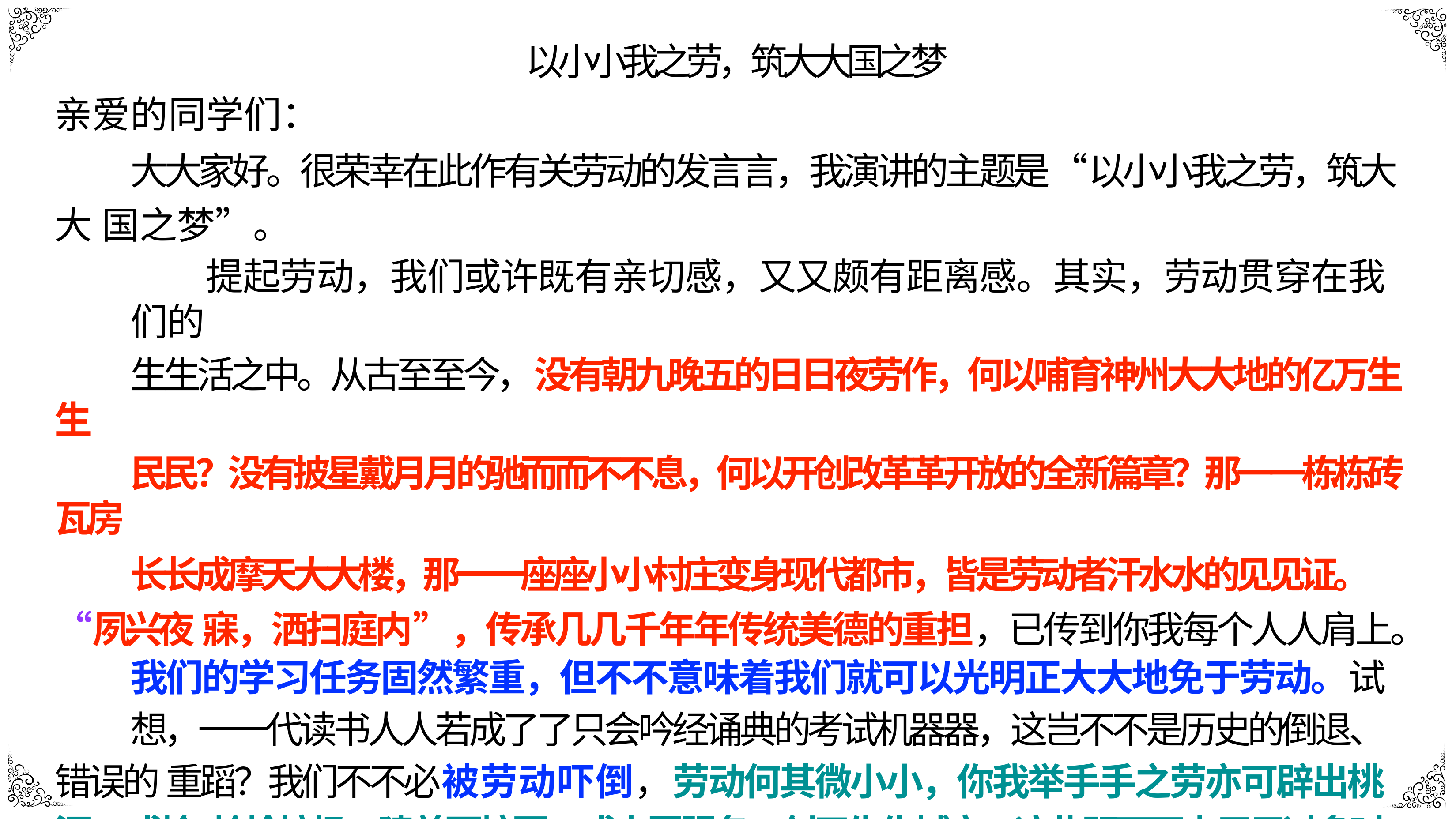

以⼩小我之劳，筑⼤大国之梦
亲爱的同学们：
⼤大家好。很荣幸在此作有关劳动的发⾔言，我演讲的主题是“以⼩小我之劳，筑⼤大  国之梦”。
提起劳动，我们或许既有亲切感，⼜又颇有距离感。其实，劳动贯穿在我们的
⽣生活之中。从古⾄至今，没有朝九晚五的⽇日夜劳作，何以哺育神州⼤大地的亿万⽣生
⺠民？没有披星戴⽉月的驰⽽而不不息，何以开创改⾰革开放的全新篇章？那⼀一栋栋砖瓦房
⻓长成摩天⼤大楼，那⼀一座座⼩小村庄变身现代都市，皆是劳动者汗⽔水的⻅见证。“夙兴夜  寐，洒扫庭内”，传承⼏几千年年传统美德的重担，已传到你我每个⼈人肩上。
我们的学习任务固然繁重，但不不意味着我们就可以光明正⼤大地免于劳动。试
想，⼀一代读书⼈人若成了了只会吟经诵典的考试机器器，这岂不不是历史的倒退、错误的  重蹈？我们不不必被劳动吓倒，劳动何其微⼩小，你我举⼿手之劳亦可辟出桃源。或捡  拾拾垃圾，建美丽校园；或志愿服务，创卫⽣生城市。这些既不不占⽤用过多时间、⼜又能
奉献⾃自身价值于社会之举，何乐⽽而不不为呢？